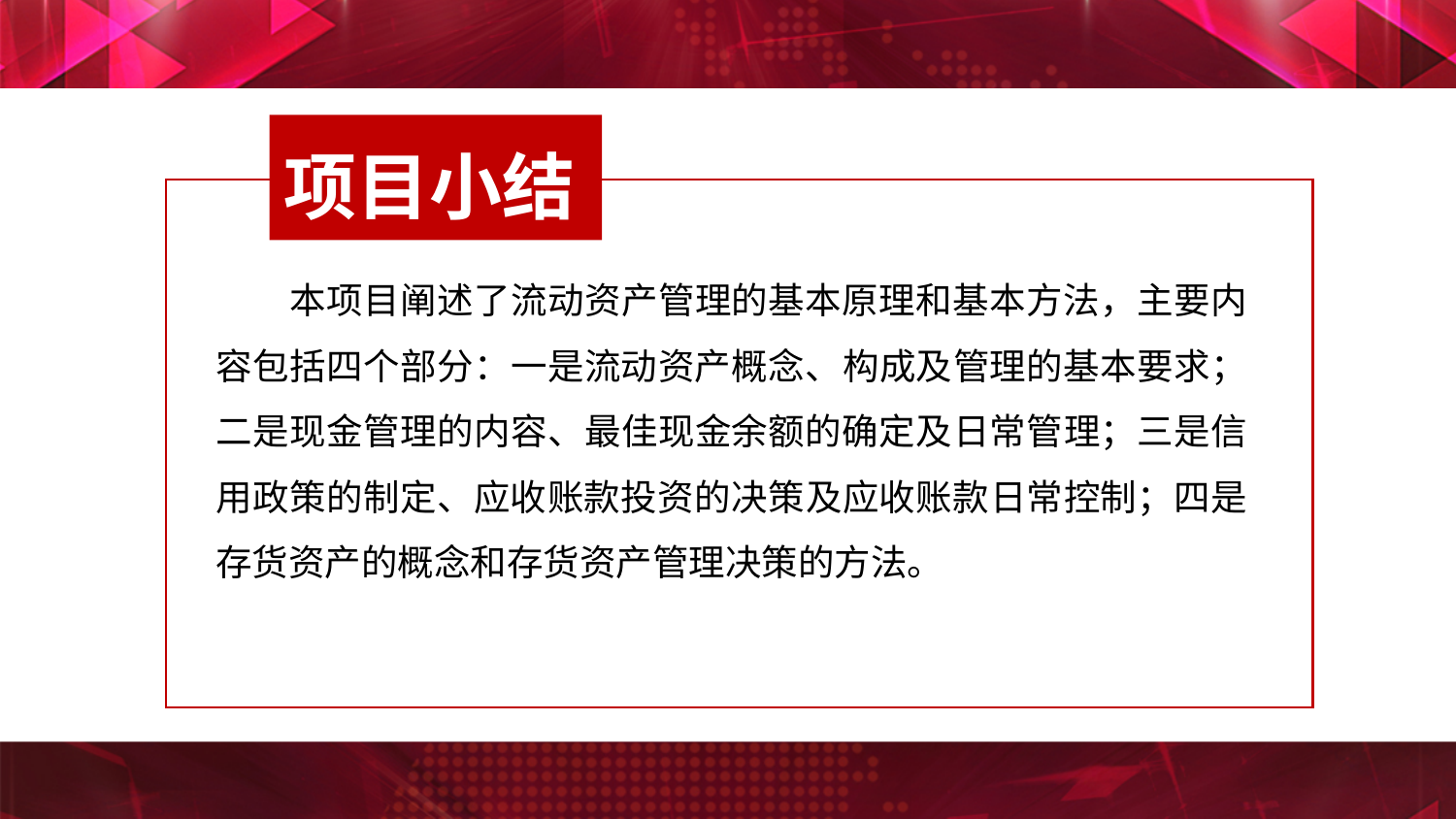

项目小结

　　本项目阐述了流动资产管理的基本原理和基本方法，主要内容包括四个部分：一是流动资产概念、构成及管理的基本要求；二是现金管理的内容、最佳现金余额的确定及日常管理；三是信用政策的制定、应收账款投资的决策及应收账款日常控制；四是存货资产的概念和存货资产管理决策的方法。